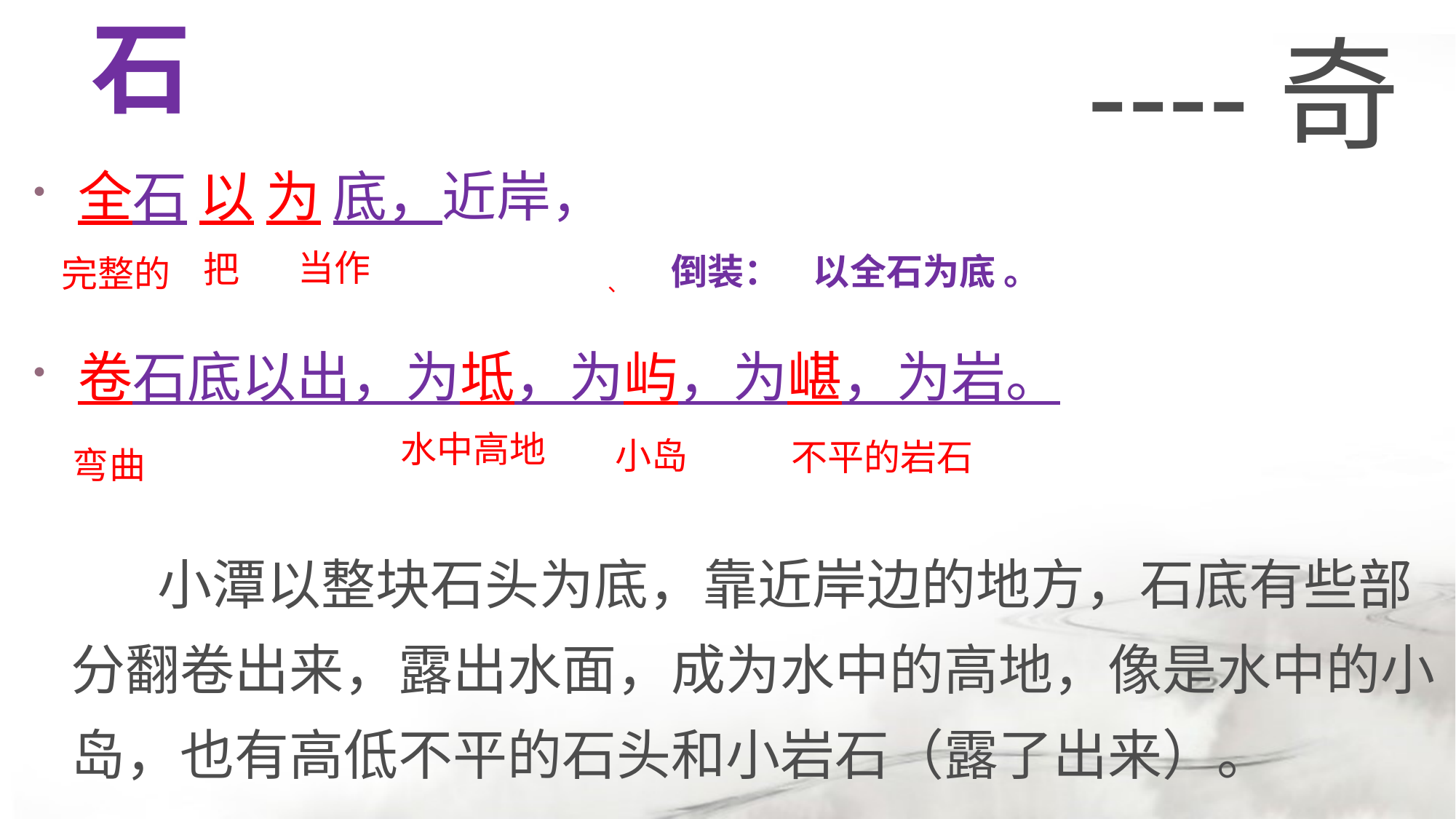

----奇
# 石
全石 以 为 底，近岸，

卷石底以出，为坻，为屿，为嵁，为岩。

当作
把
 倒装：    以全石为底 。
完整的
         、
水中高地
小岛
不平的岩石
弯曲
      小潭以整块石头为底，靠近岸边的地方，石底有些部分翻卷出来，露出水面，成为水中的高地，像是水中的小岛，也有高低不平的石头和小岩石（露了出来）。